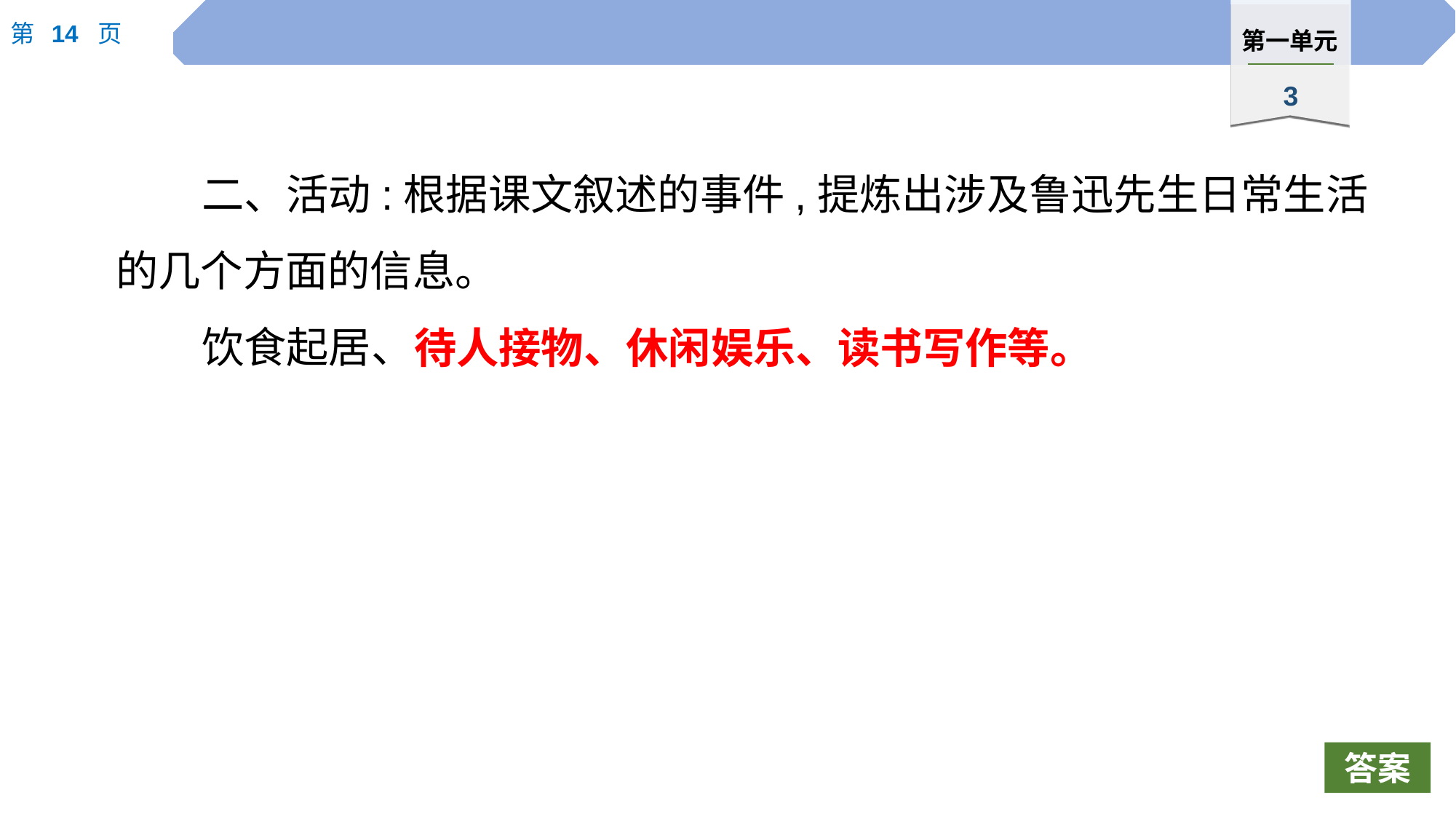

二、活动:根据课文叙述的事件,提炼出涉及鲁迅先生日常生活的几个方面的信息。
饮食起居、
待人接物、休闲娱乐、读书写作等。
答案